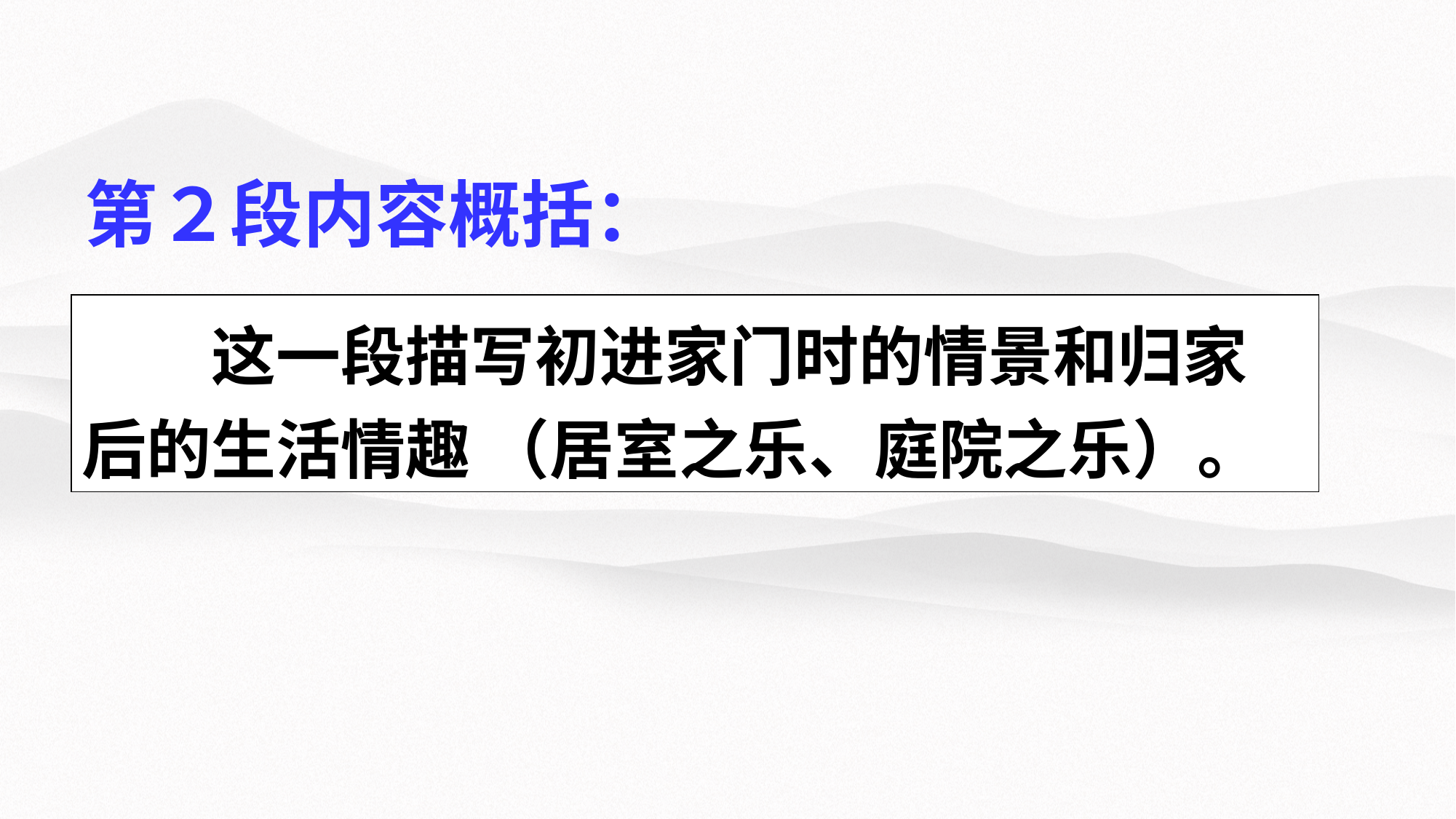

第２段内容概括：
　　这一段描写初进家门时的情景和归家后的生活情趣 （居室之乐、庭院之乐）。